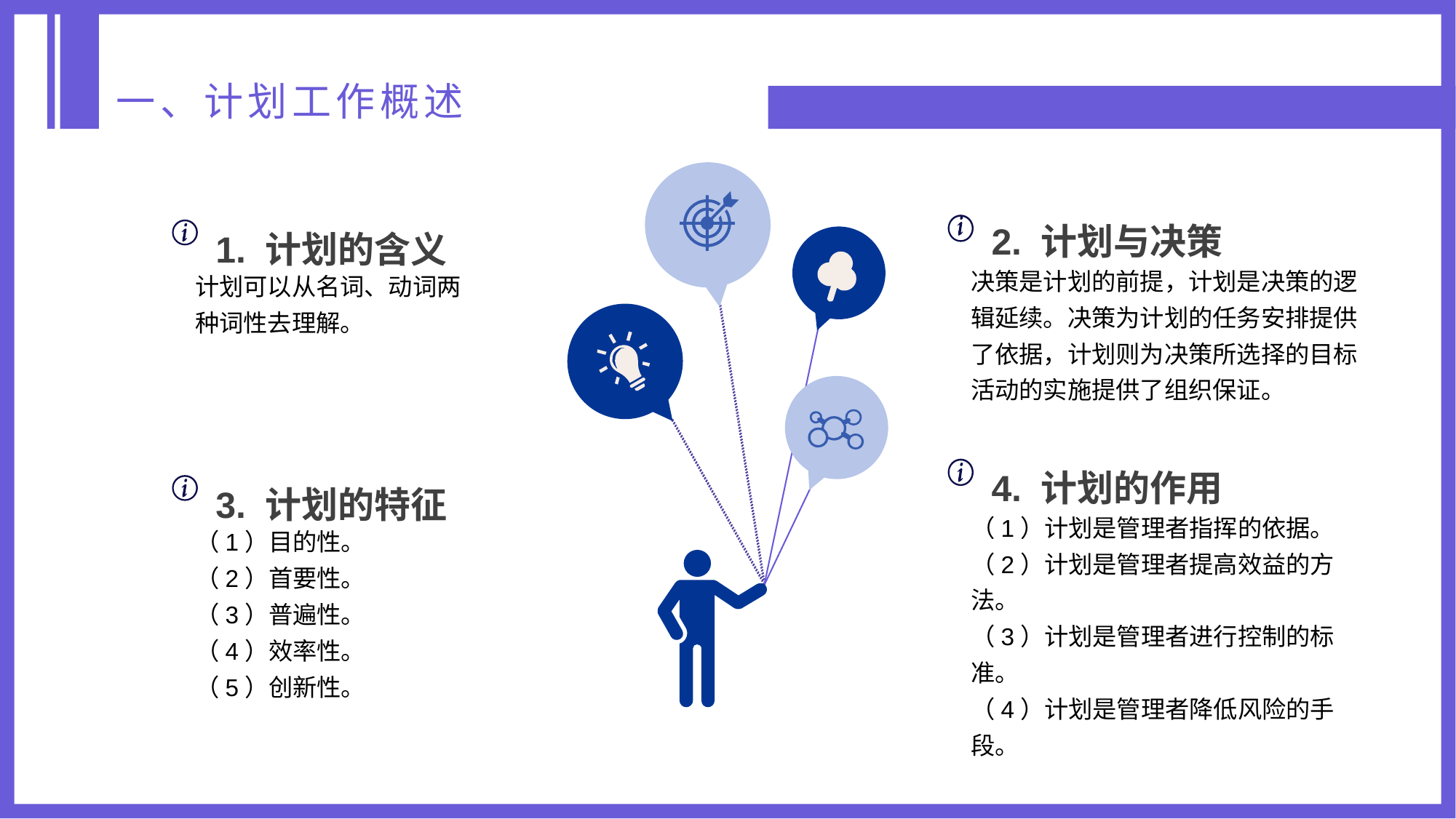

一、计划工作概述

2. 计划与决策

决策是计划的前提，计划是决策的逻辑延续。决策为计划的任务安排提供了依据，计划则为决策所选择的目标活动的实施提供了组织保证。
1. 计划的含义

计划可以从名词、动词两种词性去理解。
4. 计划的作用

（1）计划是管理者指挥的依据。
（2）计划是管理者提高效益的方法。
（3）计划是管理者进行控制的标准。
（4）计划是管理者降低风险的手段。
3. 计划的特征

（1）目的性。
（2）首要性。
（3）普遍性。
（4）效率性。
（5）创新性。